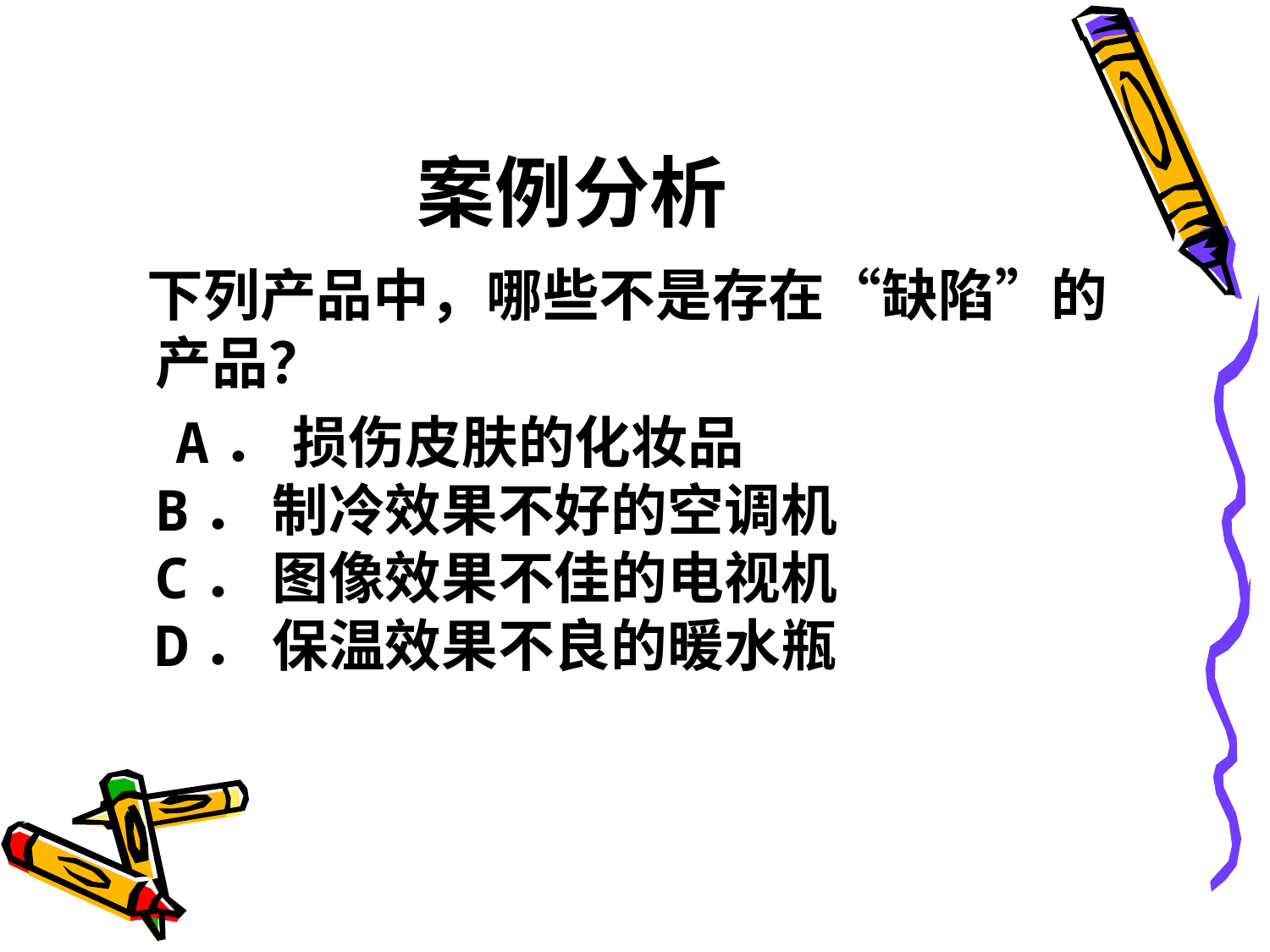

# 案例分析
  下列产品中，哪些不是存在“缺陷”的产品？
  A． 损伤皮肤的化妆品
B． 制冷效果不好的空调机
C． 图像效果不佳的电视机
D． 保温效果不良的暖水瓶